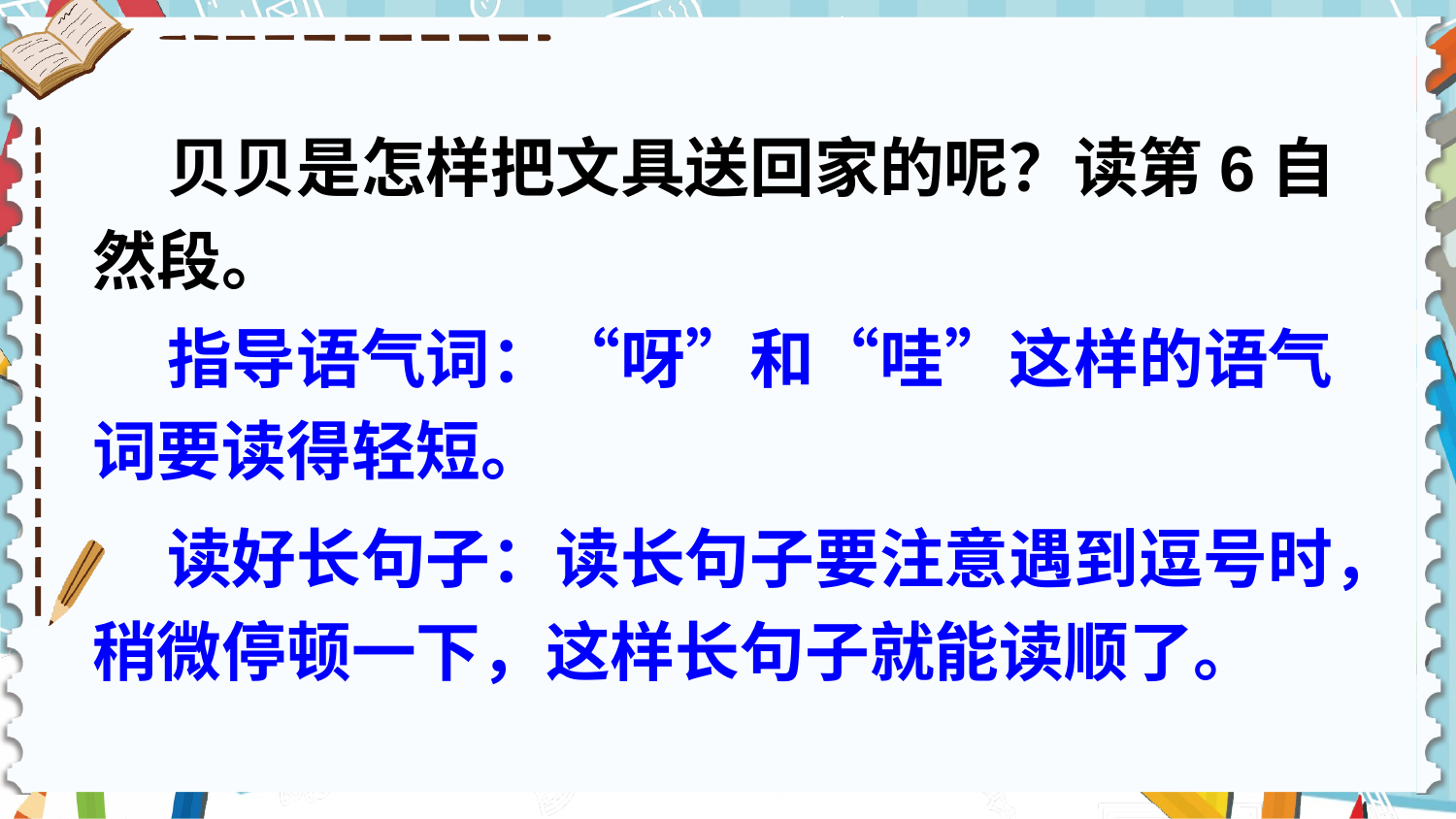

贝贝是怎样把文具送回家的呢？读第6自然段。
    指导语气词：“呀”和“哇”这样的语气词要读得轻短。
    读好长句子：读长句子要注意遇到逗号时，稍微停顿一下，这样长句子就能读顺了。